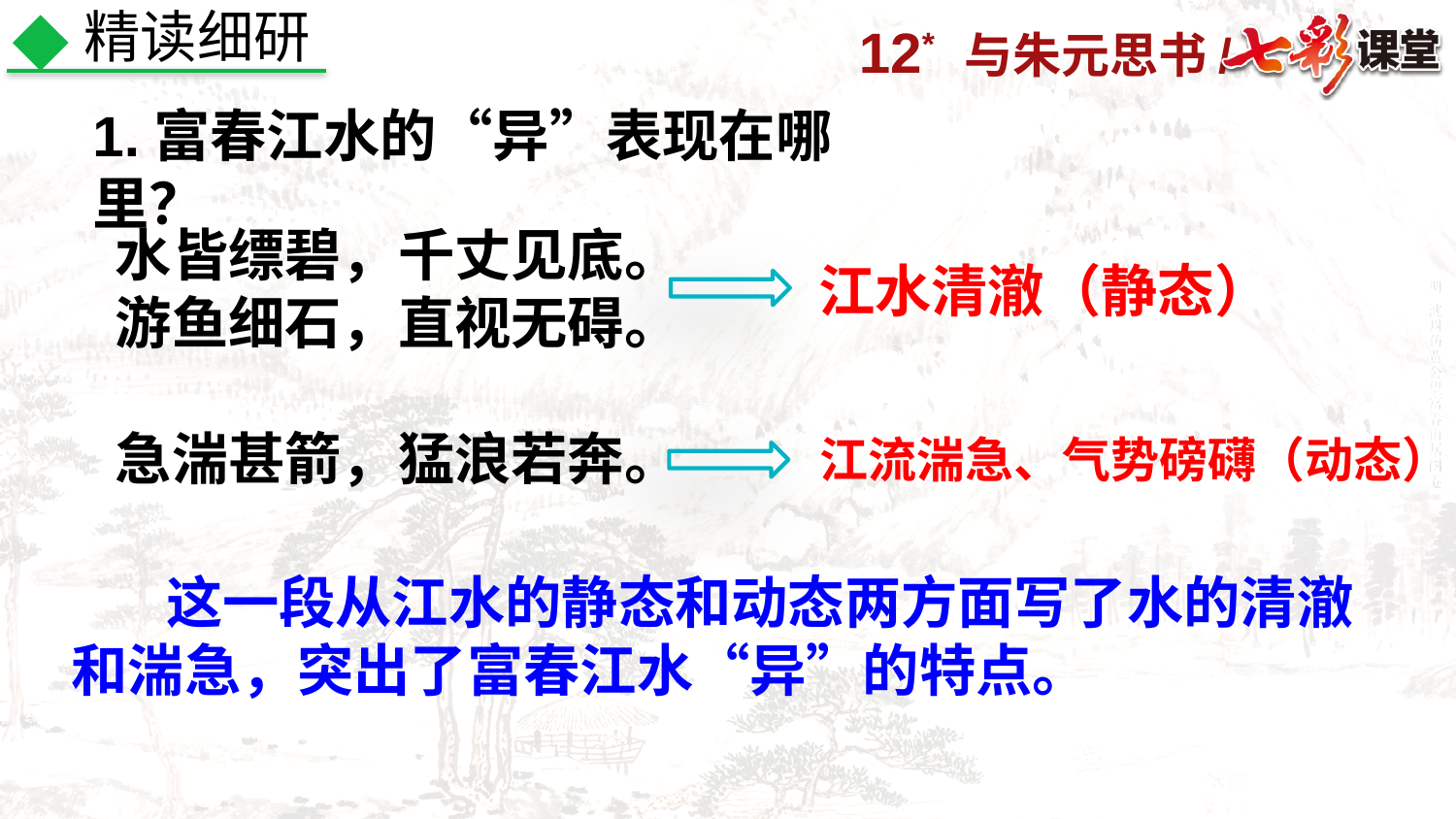

精读细研

1.富春江水的“异”表现在哪里？
水皆缥碧，千丈见底。
游鱼细石，直视无碍。

急湍甚箭，猛浪若奔。
江水清澈（静态）

江流湍急、气势磅礴（动态）

   这一段从江水的静态和动态两方面写了水的清澈和湍急，突出了富春江水“异”的特点。